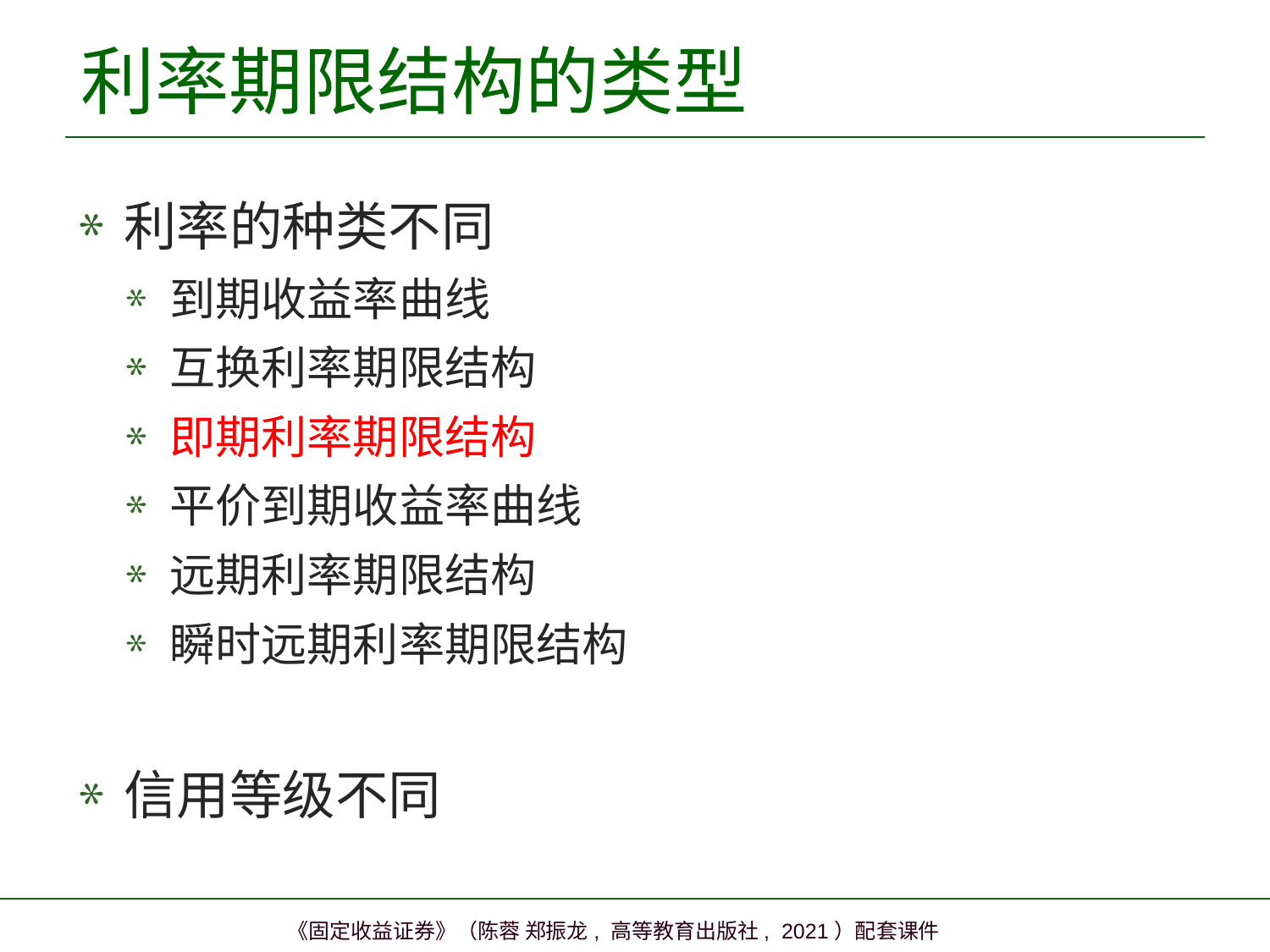

# 利率期限结构的类型
利率的种类不同
到期收益率曲线
互换利率期限结构
即期利率期限结构
平价到期收益率曲线
远期利率期限结构
瞬时远期利率期限结构

信用等级不同